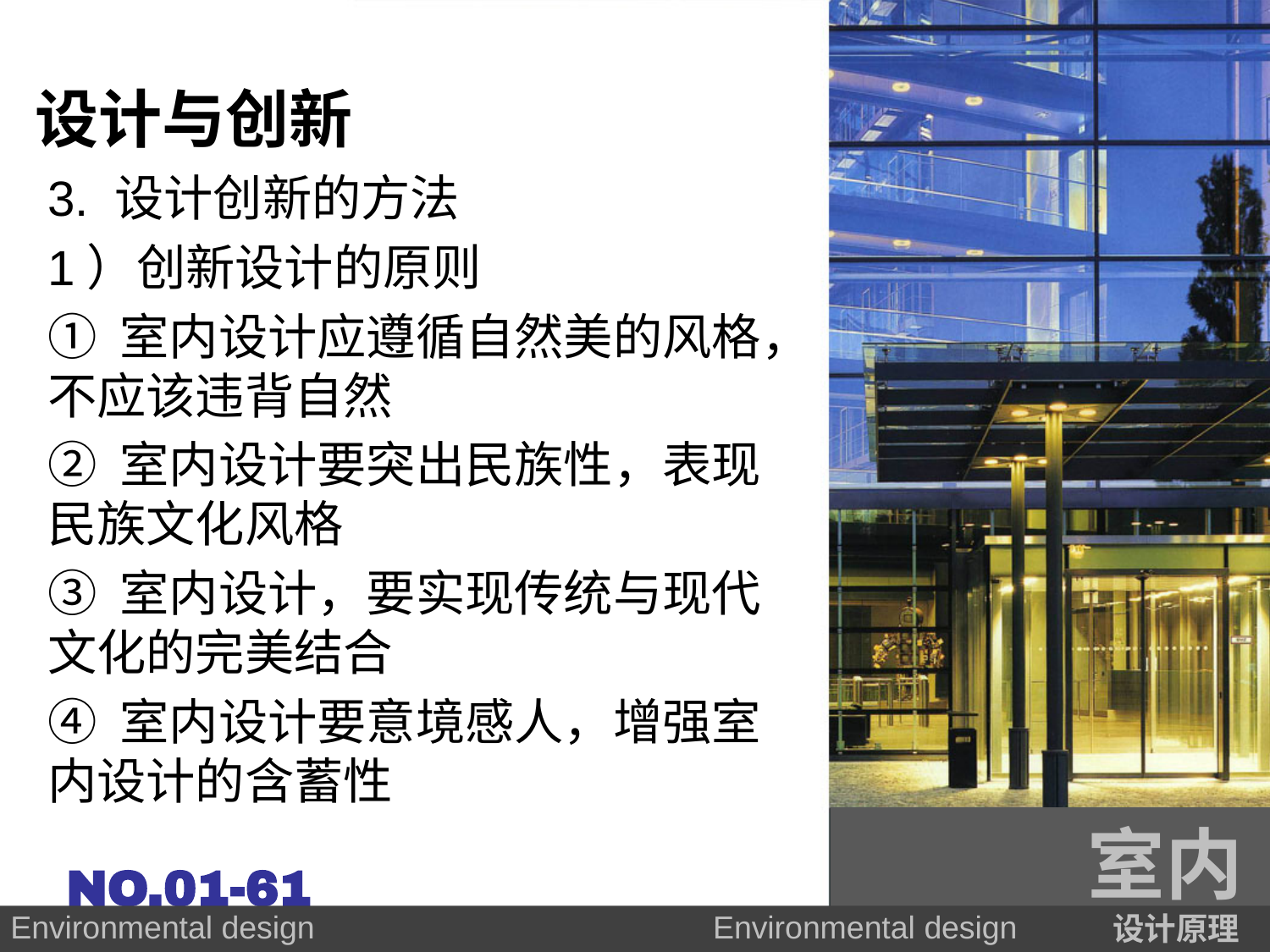

# 设计与创新
3. 设计创新的方法
1）创新设计的原则
① 室内设计应遵循自然美的风格，不应该违背自然
② 室内设计要突出民族性，表现民族文化风格
③ 室内设计，要实现传统与现代文化的完美结合
④ 室内设计要意境感人，增强室内设计的含蓄性
室内

NO.01-61
设计原理
Environmental design
Environmental design